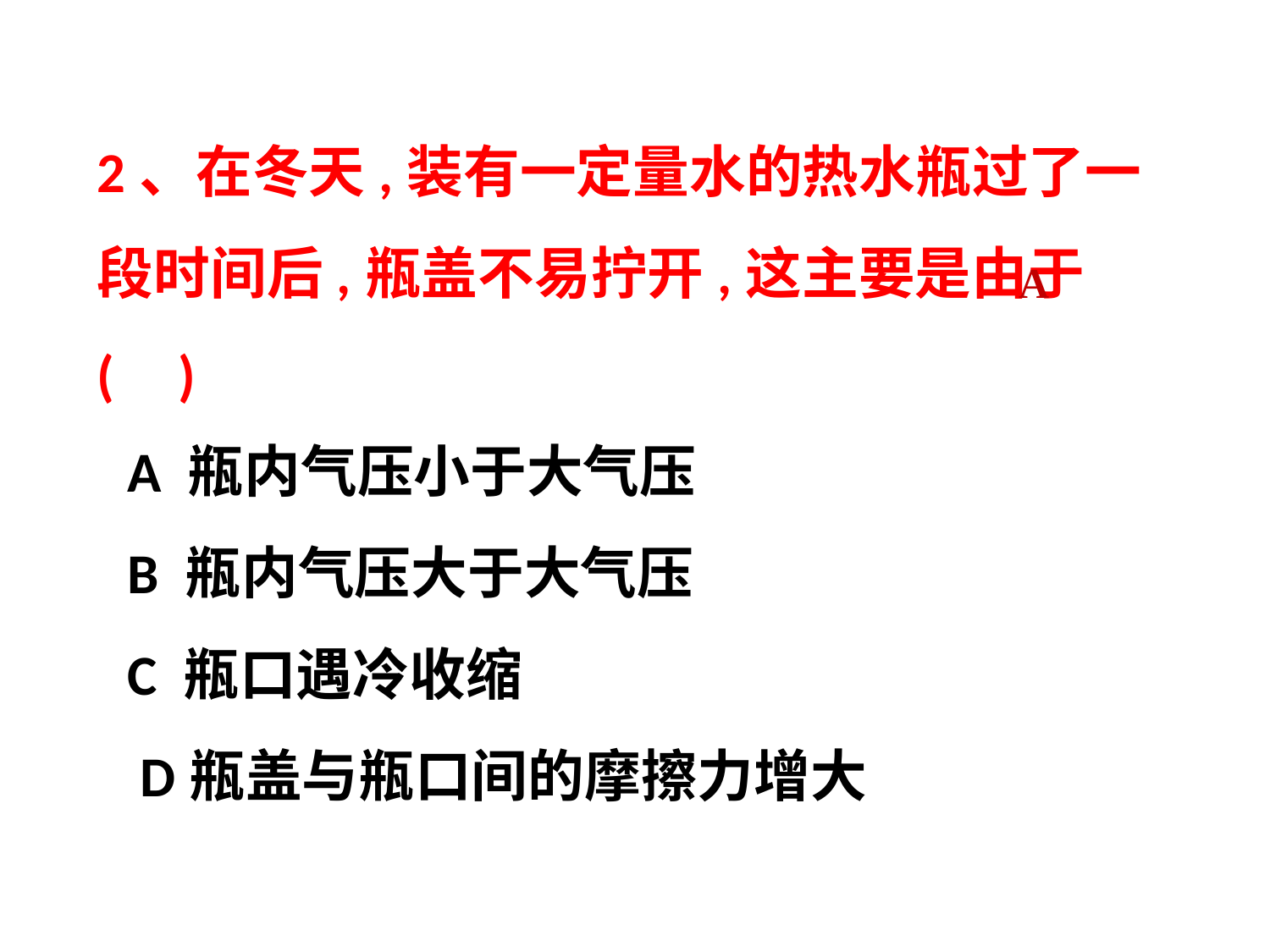

2、在冬天,装有一定量水的热水瓶过了一段时间后,瓶盖不易拧开,这主要是由于(     )
A
A 瓶内气压小于大气压            B 瓶内气压大于大气压
C 瓶口遇冷收缩
 D瓶盖与瓶口间的摩擦力增大